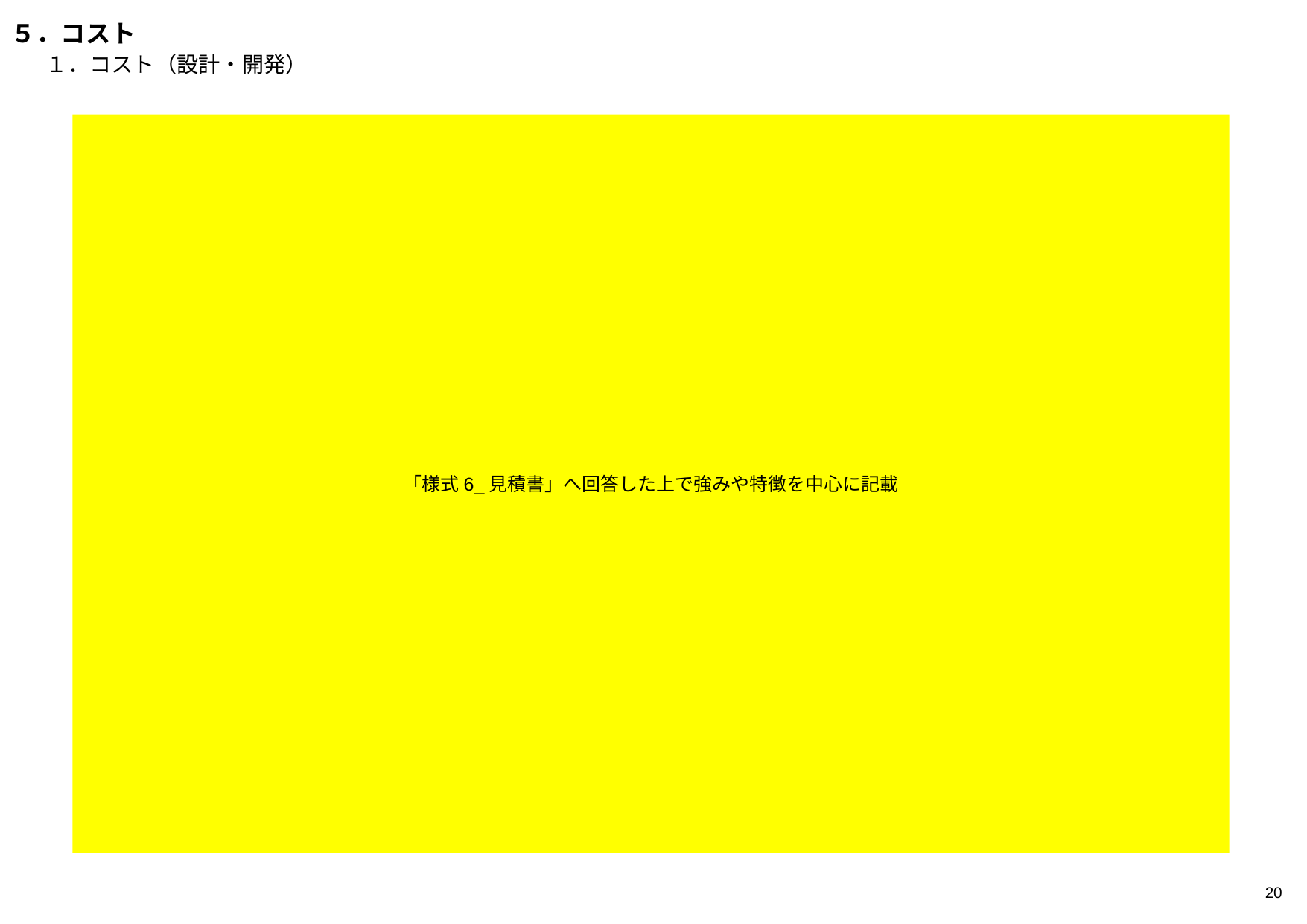

# ５．コスト
１．コスト（設計・開発）
「様式6_見積書」へ回答した上で強みや特徴を中心に記載